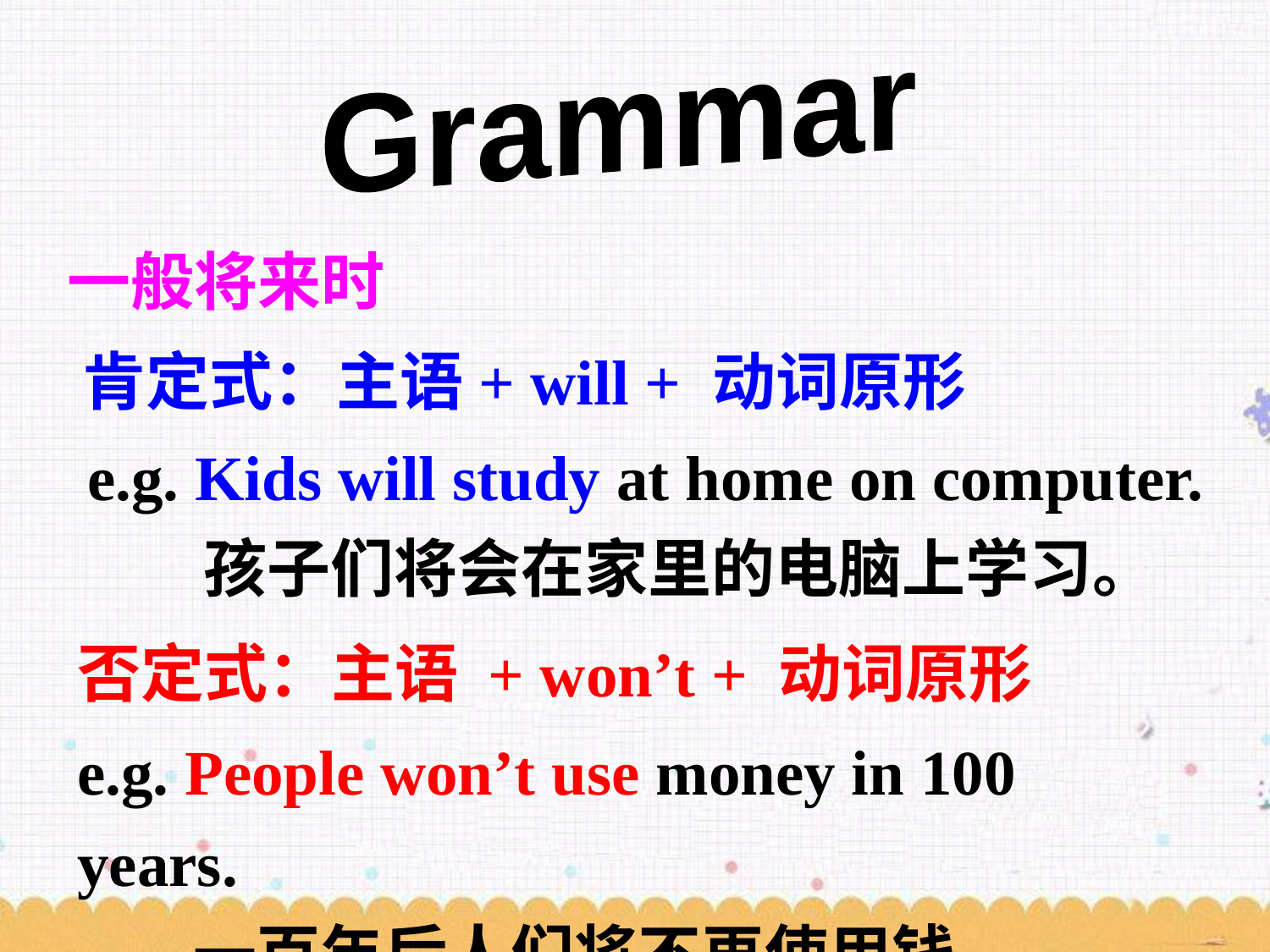

Grammar
一般将来时
肯定式：主语+ will + 动词原形
e.g. Kids will study at home on computer.
       孩子们将会在家里的电脑上学习。
否定式：主语 + won’t + 动词原形
e.g. People won’t use money in 100 years.
       一百年后人们将不再使用钱。